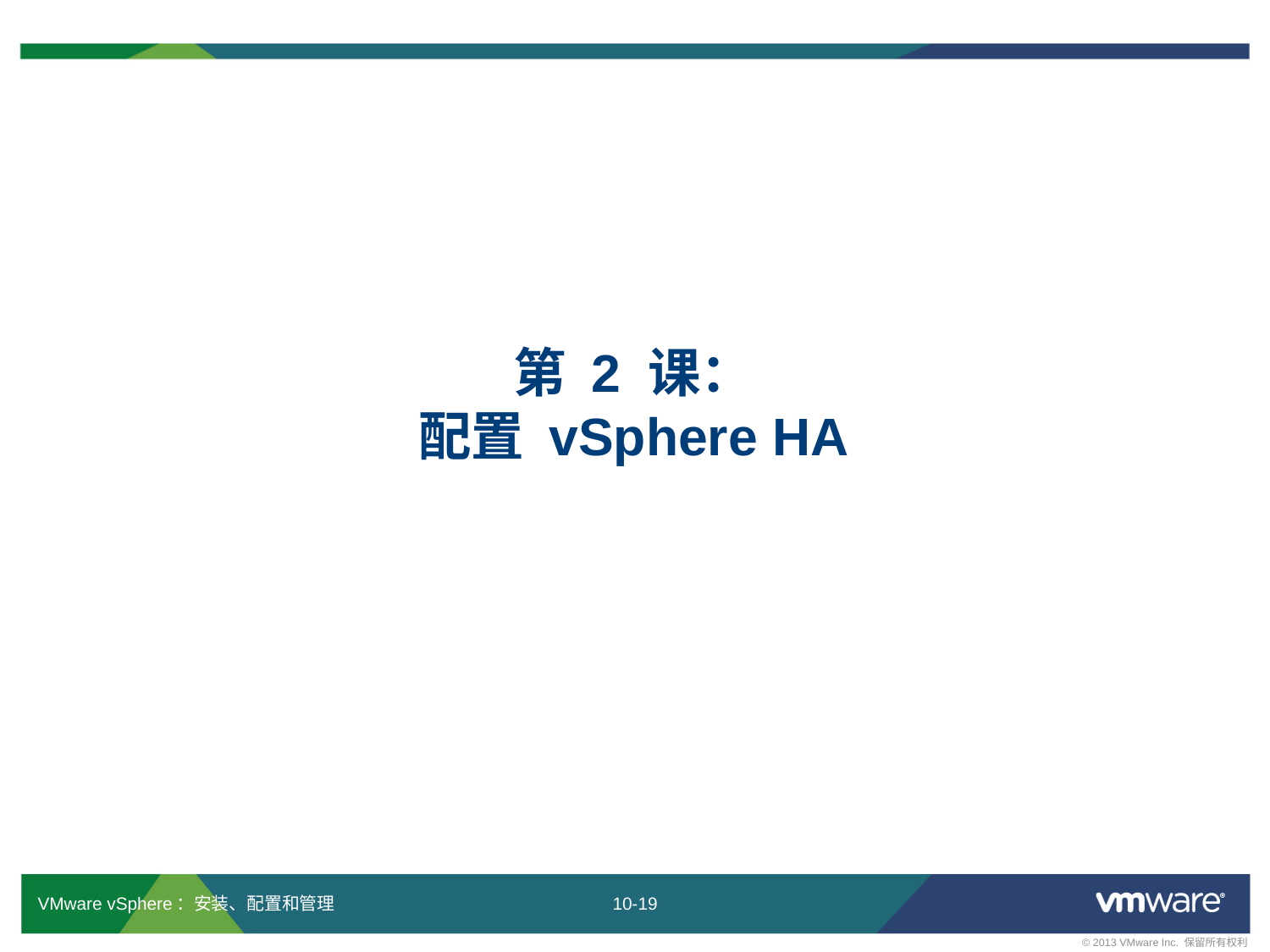

# 第 2 课： 配置 vSphere HA